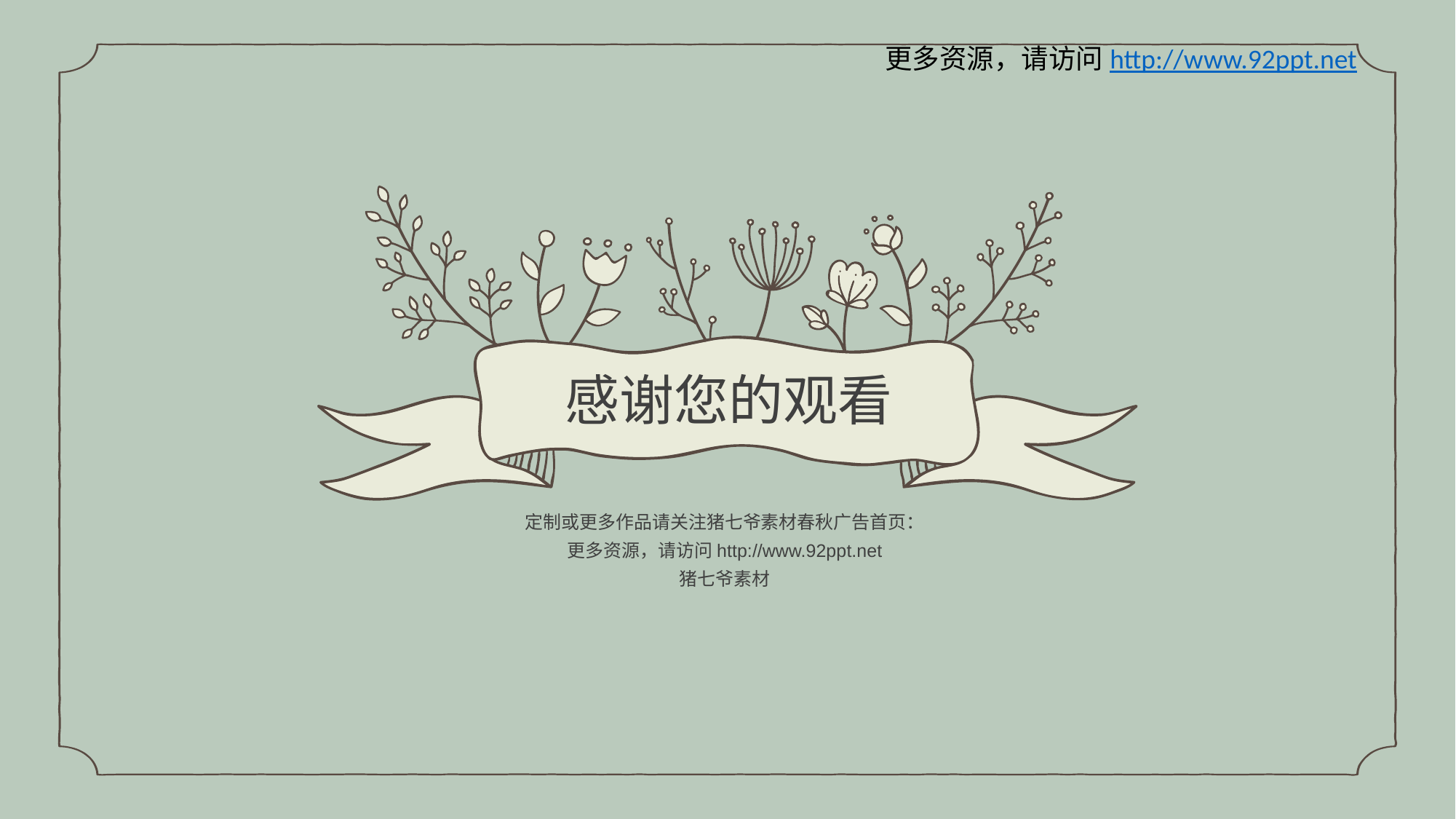

更多资源，请访问http://www.92ppt.net

感谢您的观看
定制或更多作品请关注猪七爷素材春秋广告首页：
更多资源，请访问http://www.92ppt.net
猪七爷素材